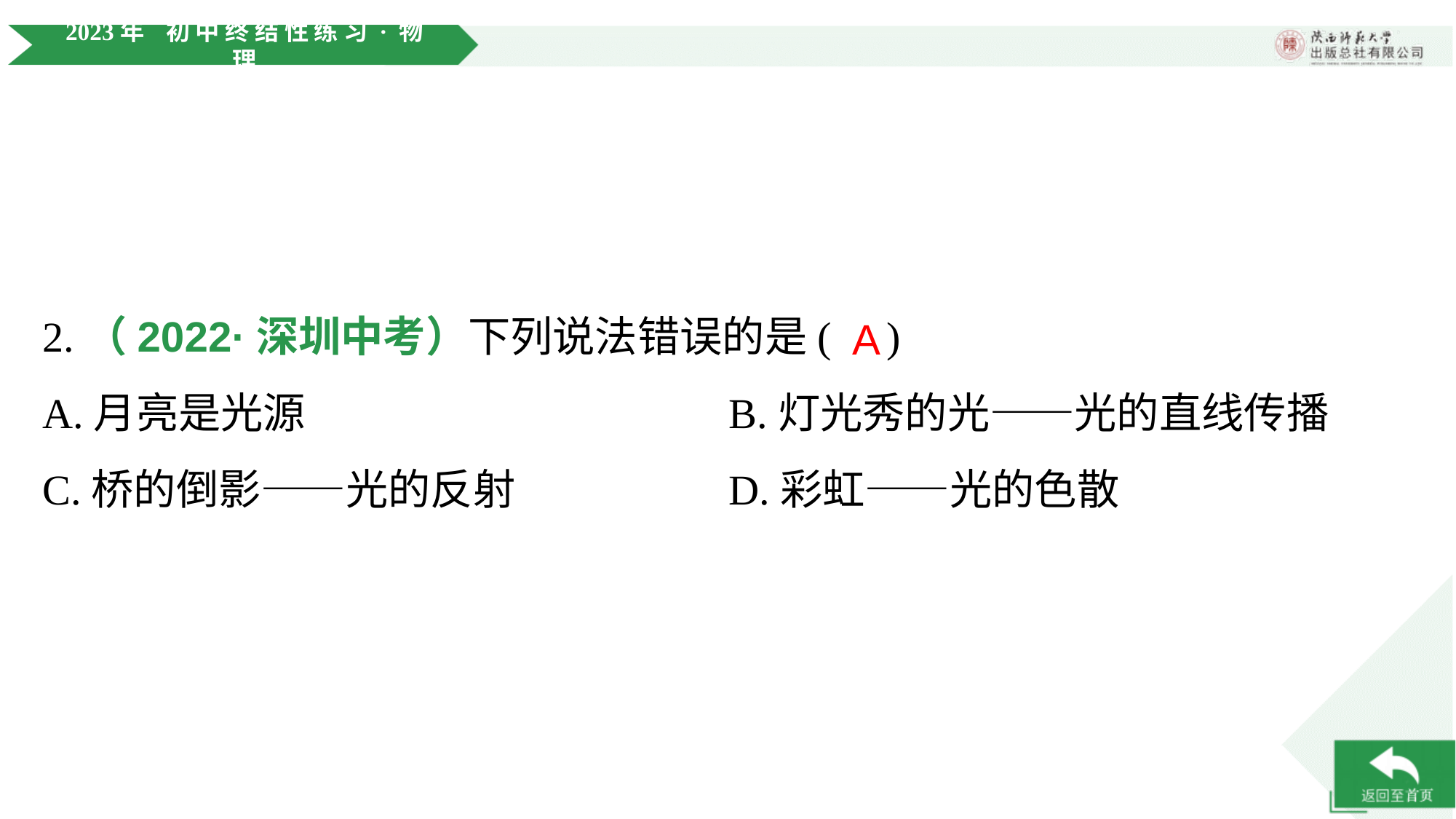

2.（2022·深圳中考）下列说法错误的是(     )
A
A.月亮是光源	B.灯光秀的光——光的直线传播
C.桥的倒影——光的反射	D.彩虹——光的色散